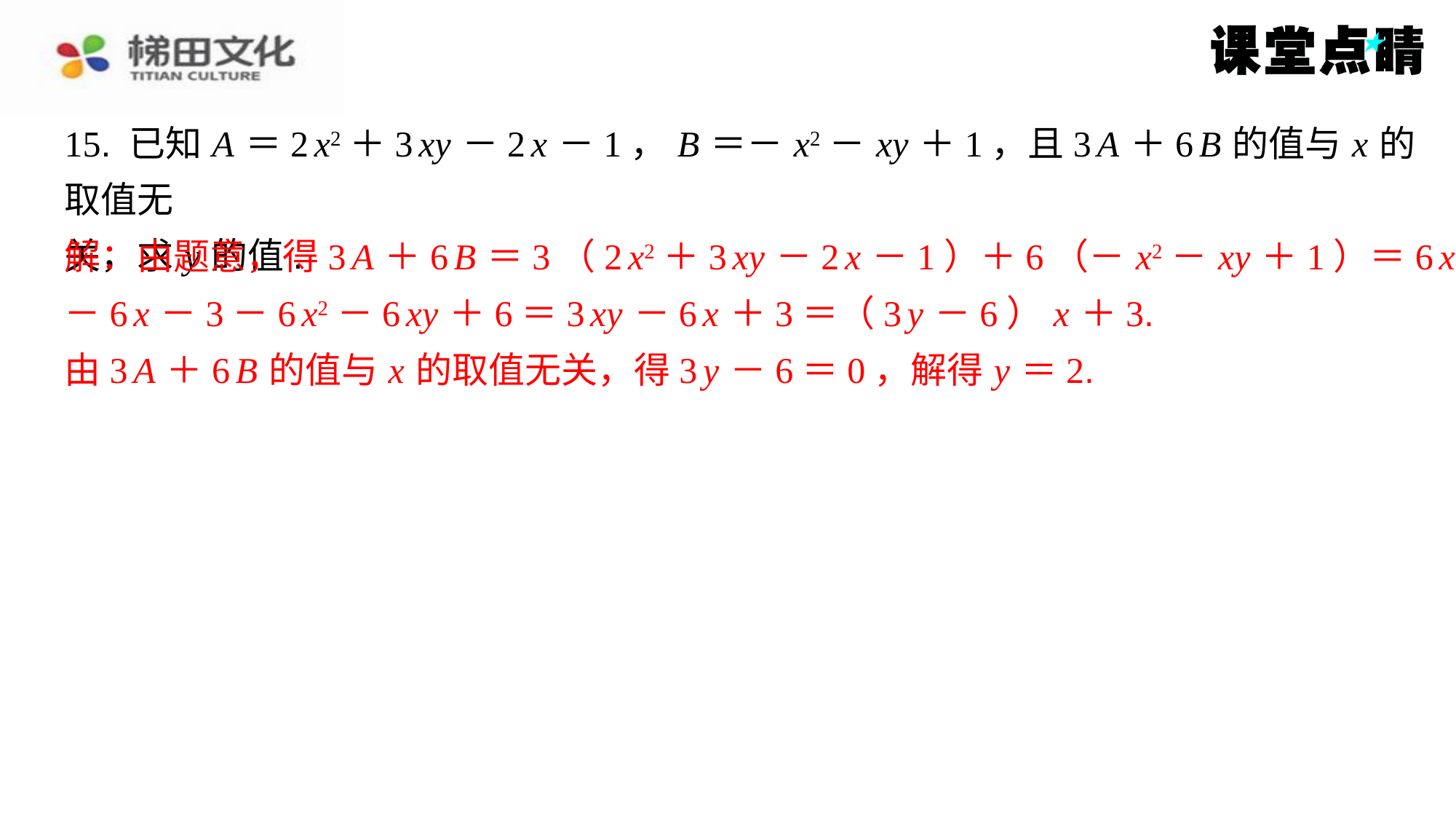

15. 已知 A ＝2 x2＋3 xy －2 x －1， B ＝－ x2－ xy ＋1，且3 A ＋6 B 的值与 x 的取值无
关，求 y 的值.
解：由题意，得3 A ＋6 B ＝3（2 x2＋3 xy －2 x －1）＋6（－ x2－ xy ＋1）＝6 x2＋9 xy
－6 x －3－6 x2－6 xy ＋6＝3 xy －6 x ＋3＝（3 y －6） x ＋3.
由3 A ＋6 B 的值与 x 的取值无关，得3 y －6＝0，解得 y ＝2.
解：由题意，得3 A ＋6 B ＝3（2 x2＋3 xy －2 x －1）＋6（－ x2－ xy ＋1）＝6 x2＋9 xy
－6 x －3－6 x2－6 xy ＋6＝3 xy －6 x ＋3＝（3 y －6） x ＋3.
由3 A ＋6 B 的值与 x 的取值无关，得3 y －6＝0，解得 y ＝2.